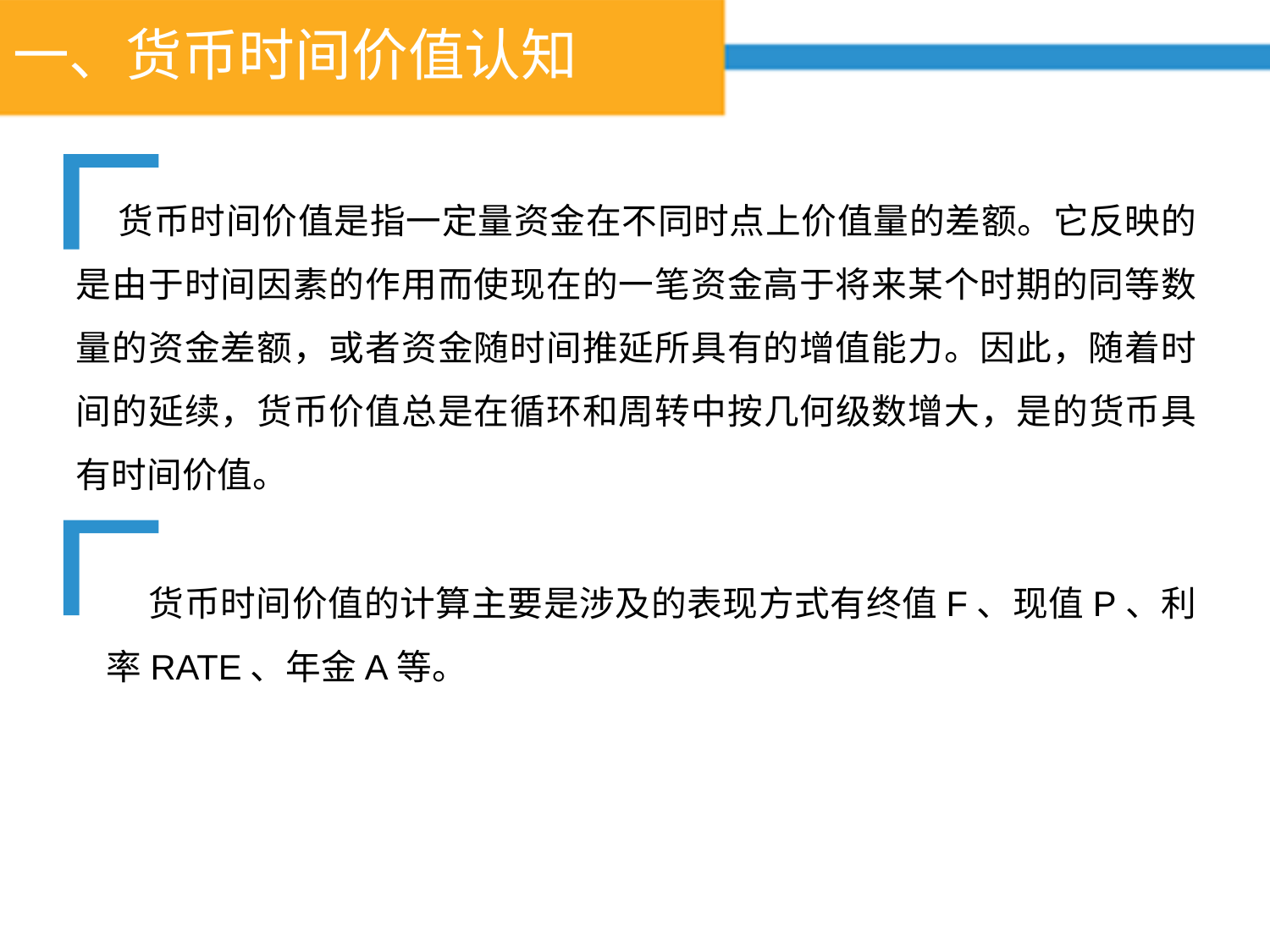

# 一、货币时间价值认知

货币时间价值是指一定量资金在不同时点上价值量的差额。它反映的是由于时间因素的作用而使现在的一笔资金高于将来某个时期的同等数量的资金差额，或者资金随时间推延所具有的增值能力。因此，随着时间的延续，货币价值总是在循环和周转中按几何级数增大，是的货币具有时间价值。

货币时间价值的计算主要是涉及的表现方式有终值F、现值P、利率RATE、年金A等。